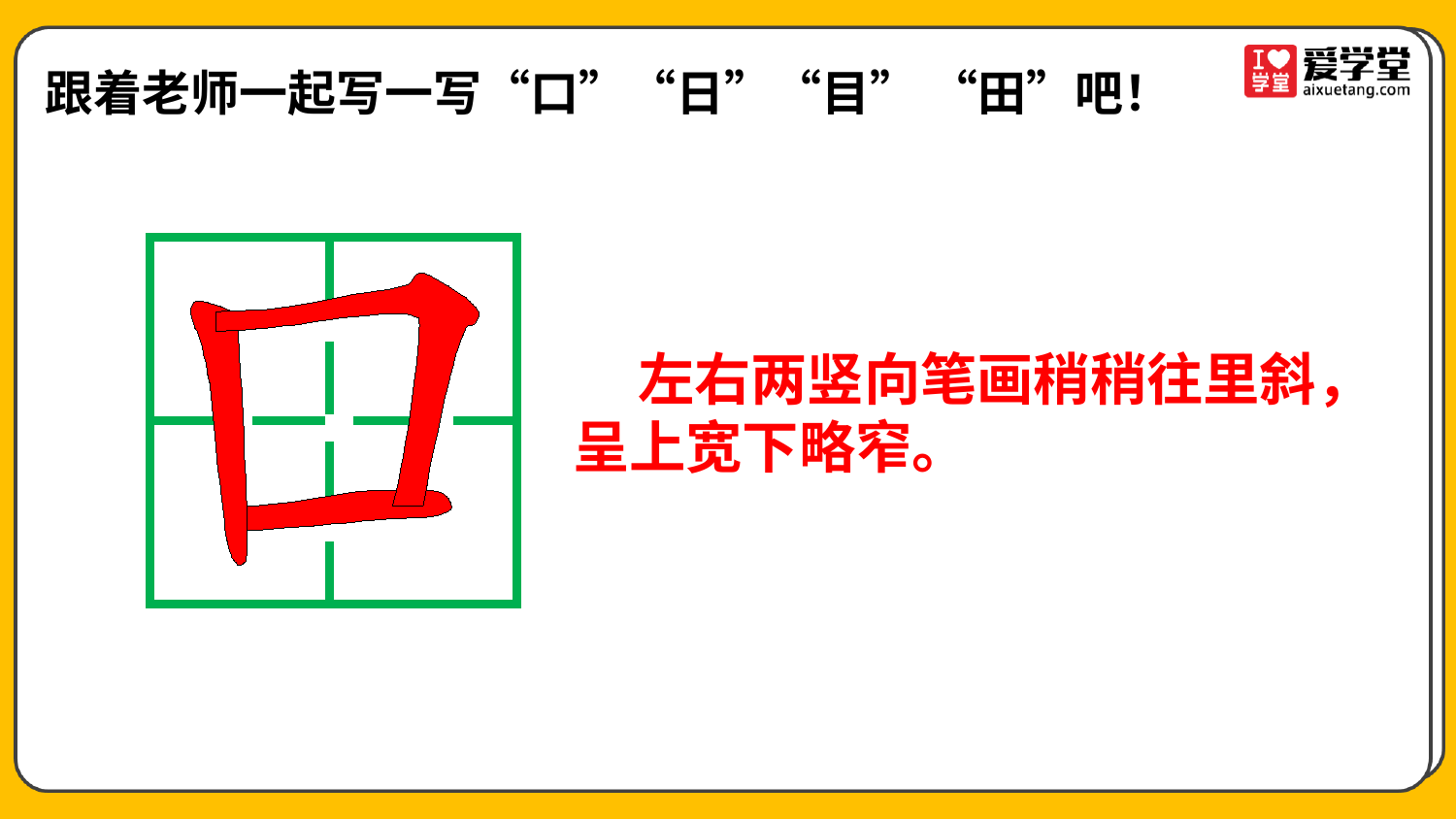

跟着老师一起写一写“口”“日”“目” “田”吧！

    左右两竖向笔画稍稍往里斜，呈上宽下略窄。